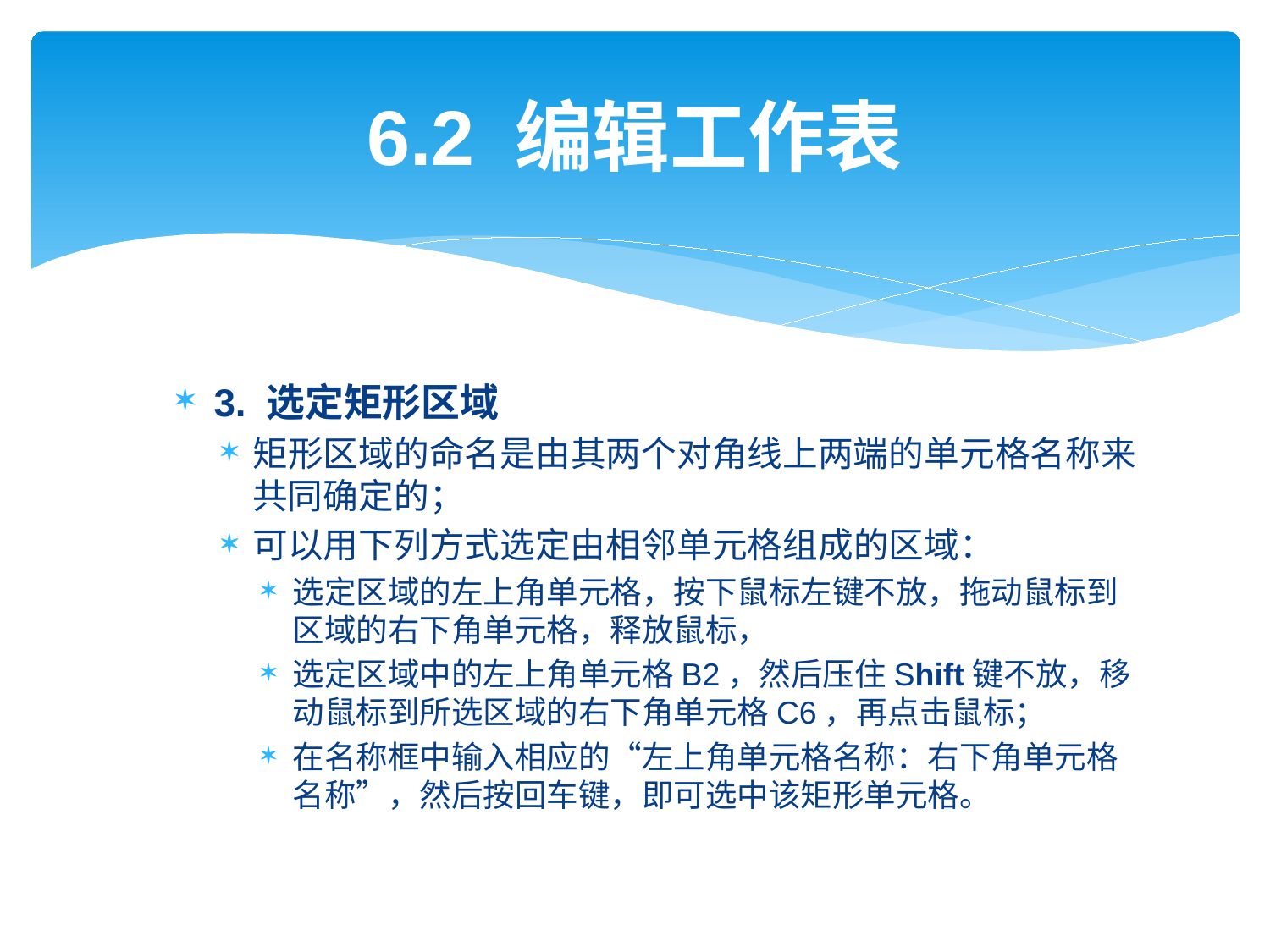

# 6.2 编辑工作表
3. 选定矩形区域
矩形区域的命名是由其两个对角线上两端的单元格名称来共同确定的；
可以用下列方式选定由相邻单元格组成的区域：
选定区域的左上角单元格，按下鼠标左键不放，拖动鼠标到区域的右下角单元格，释放鼠标，
选定区域中的左上角单元格B2，然后压住Shift键不放，移动鼠标到所选区域的右下角单元格C6，再点击鼠标；
在名称框中输入相应的“左上角单元格名称：右下角单元格名称”，然后按回车键，即可选中该矩形单元格。